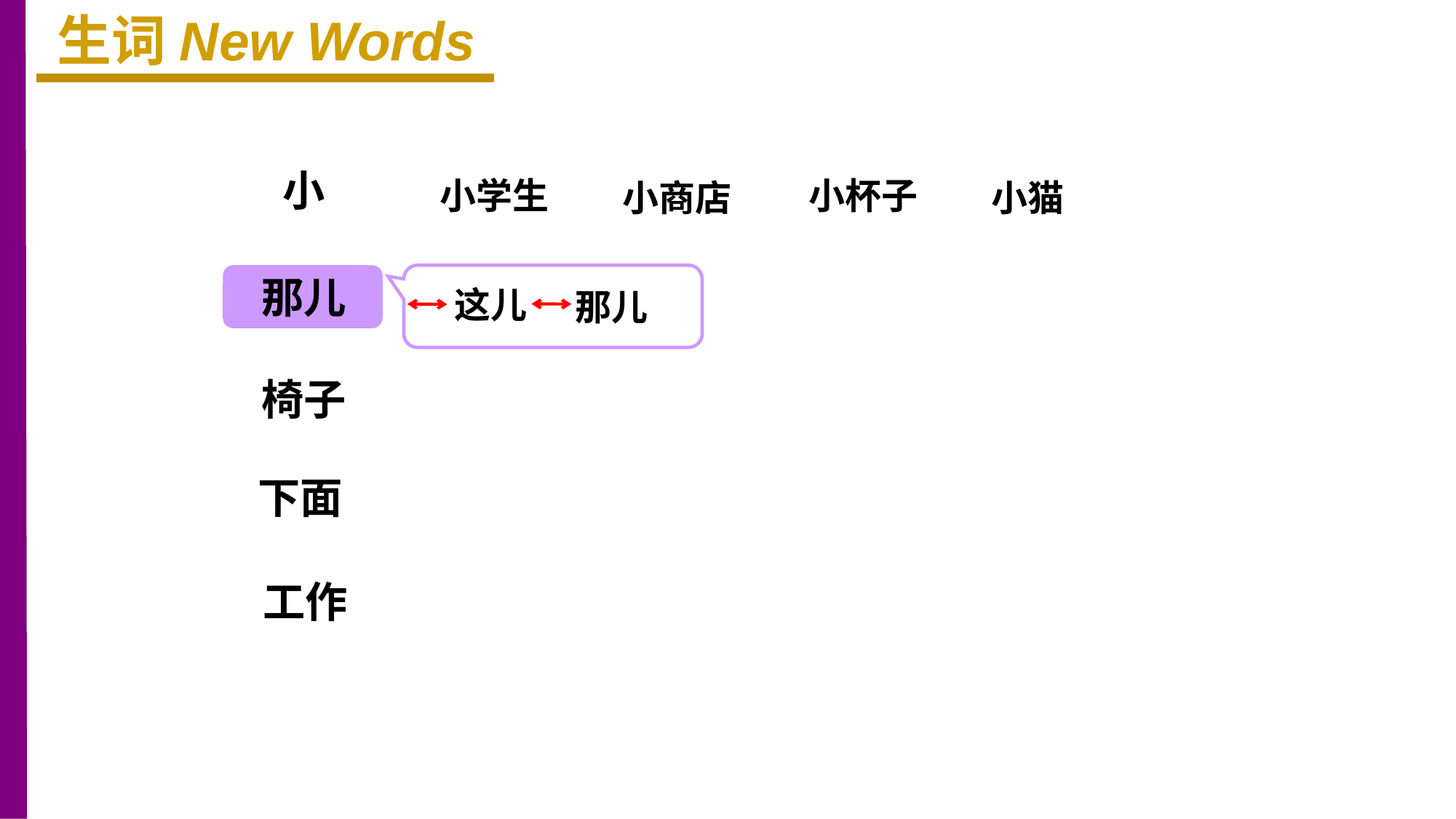

生词New Words
小
小学生
小杯子
小商店
小猫
那儿

这儿
那儿
椅子
下面
工作